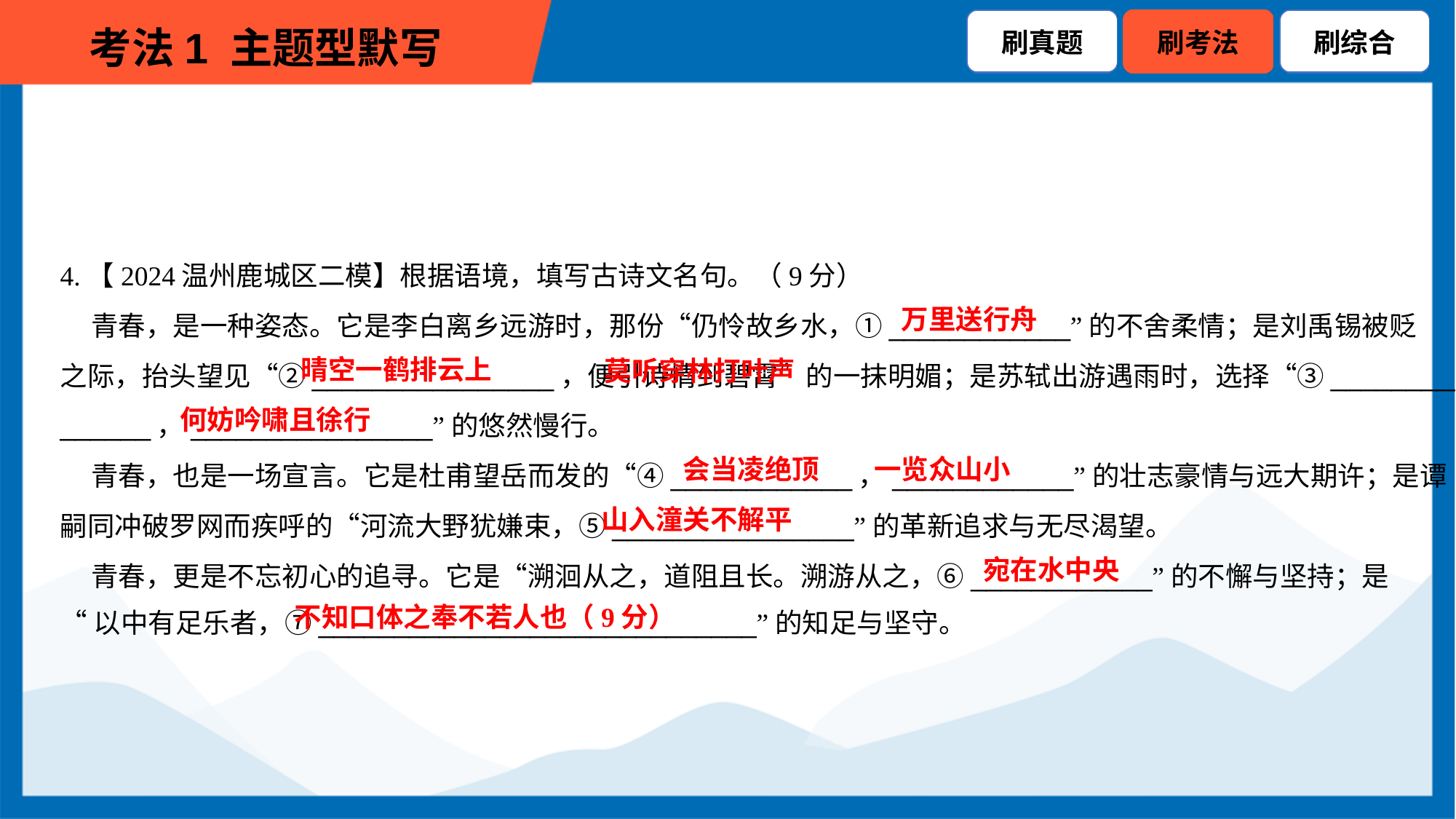

4.【2024温州鹿城区二模】根据语境，填写古诗文名句。（9分）
    青春，是一种姿态。它是李白离乡远游时，那份“仍怜故乡水，①____________”的不舍柔情；是刘禹锡被贬
之际，抬头望见“②________________，便引诗情到碧霄”的一抹明媚；是苏轼出游遇雨时，选择“③___________
______，________________”的悠然慢行。
    青春，也是一场宣言。它是杜甫望岳而发的“④____________，____________”的壮志豪情与远大期许；是谭
嗣同冲破罗网而疾呼的“河流大野犹嫌束，⑤________________”的革新追求与无尽渴望。
    青春，更是不忘初心的追寻。它是“溯洄从之，道阻且长。溯游从之，⑥____________”的不懈与坚持；是
“以中有足乐者，⑦_____________________________”的知足与坚守。
万里送行舟
                                                                                       莫听穿林打叶声
晴空一鹤排云上
何妨吟啸且徐行
会当凌绝顶
一览众山小
山入潼关不解平
宛在水中央
不知口体之奉不若人也（9分）